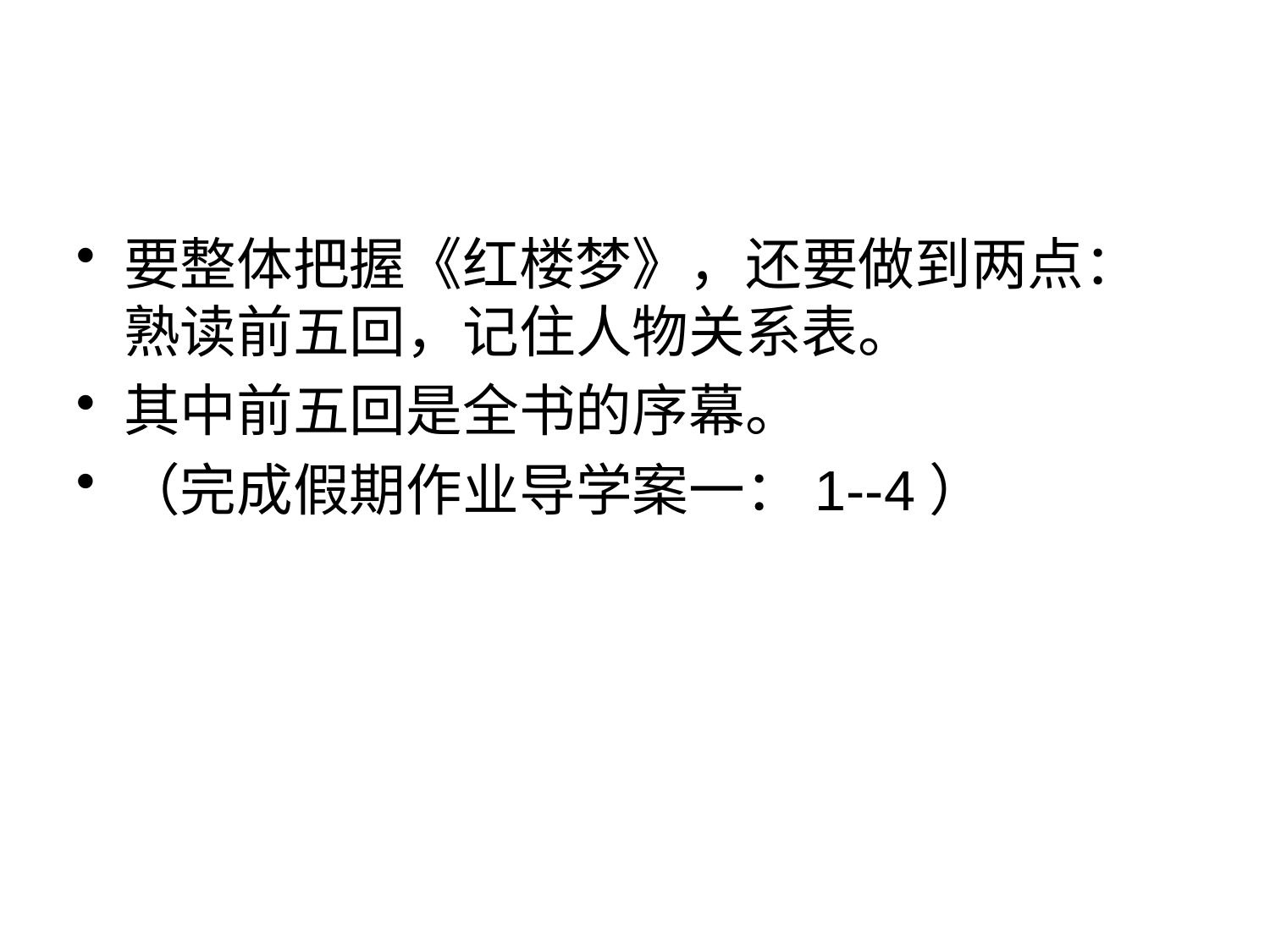

#
要整体把握《红楼梦》，还要做到两点：熟读前五回，记住人物关系表。
其中前五回是全书的序幕。
（完成假期作业导学案一：1--4）